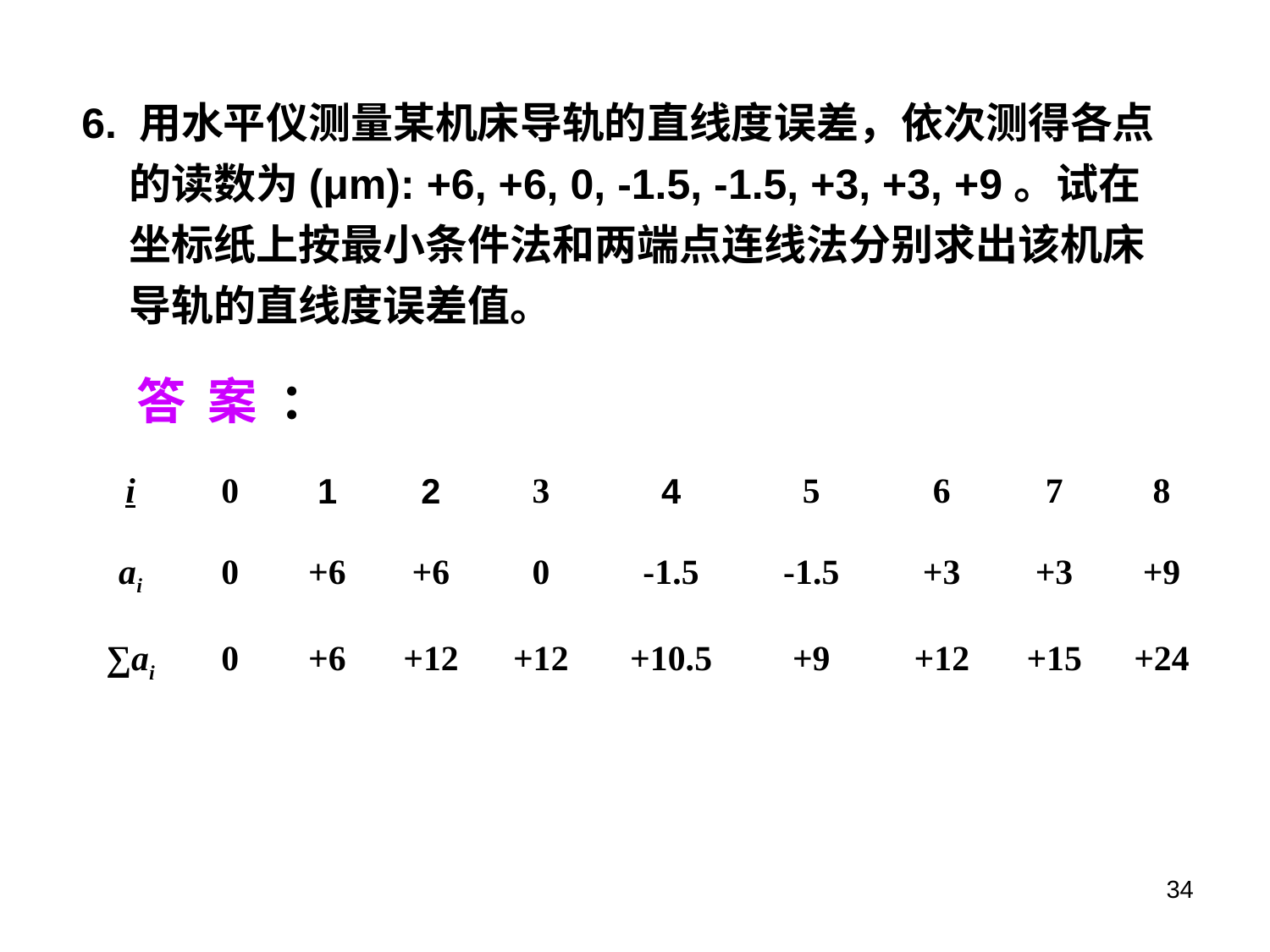

6. 用水平仪测量某机床导轨的直线度误差，依次测得各点的读数为(μm): +6, +6, 0, -1.5, -1.5, +3, +3, +9。试在坐标纸上按最小条件法和两端点连线法分别求出该机床导轨的直线度误差值。
答  案  ：
| i | 0 | 1 | 2 | 3 | 4 | 5 | 6 | 7 | 8 |
| --- | --- | --- | --- | --- | --- | --- | --- | --- | --- |
| ai | 0 | +6 | +6 | 0 | -1.5 | -1.5 | +3 | +3 | +9 |
| ∑ai | 0 | +6 | +12 | +12 | +10.5 | +9 | +12 | +15 | +24 |
34